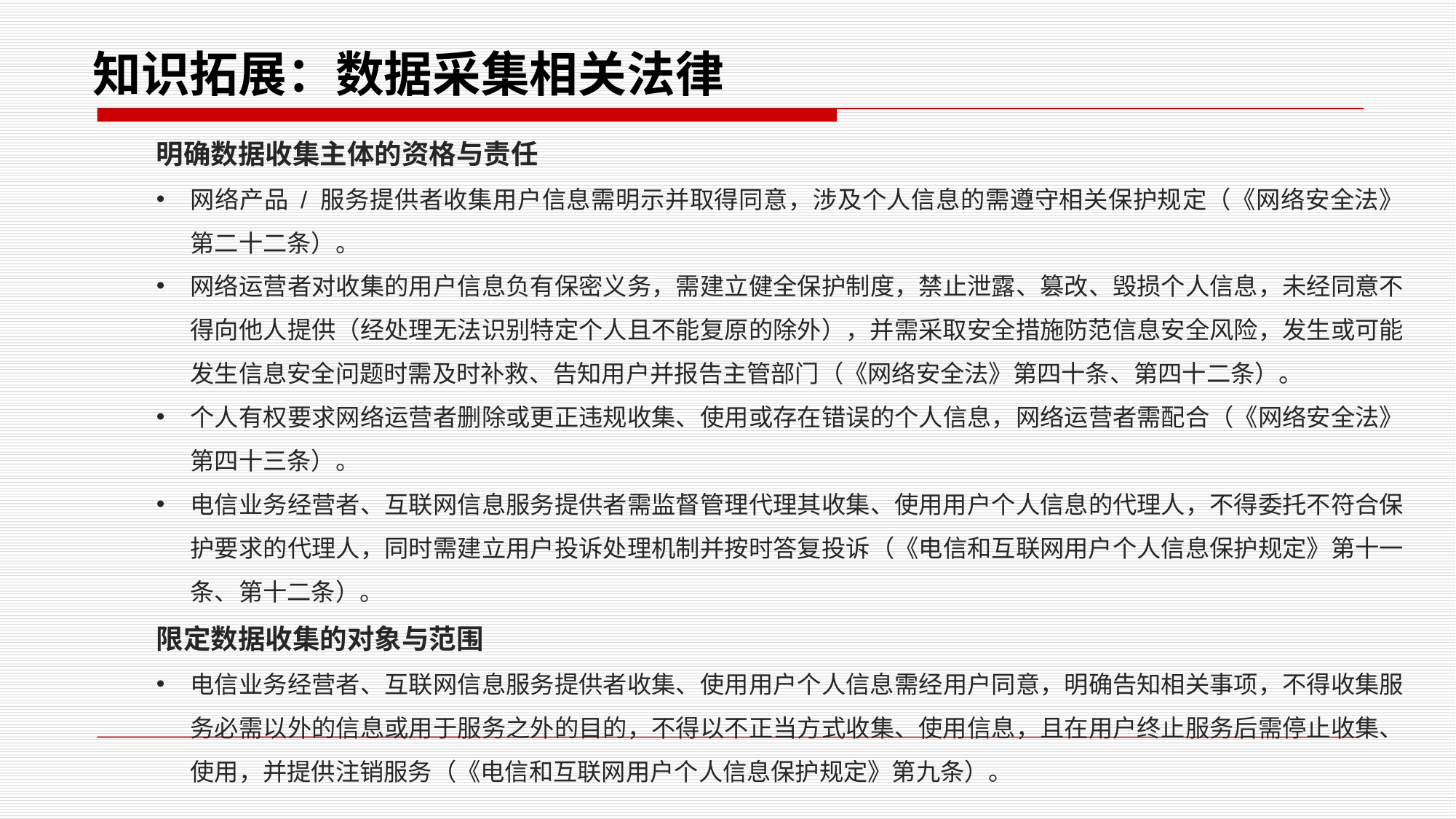

# 知识拓展：数据采集相关法律
明确数据收集主体的资格与责任
网络产品 / 服务提供者收集用户信息需明示并取得同意，涉及个人信息的需遵守相关保护规定（《网络安全法》第二十二条）。
网络运营者对收集的用户信息负有保密义务，需建立健全保护制度，禁止泄露、篡改、毁损个人信息，未经同意不得向他人提供（经处理无法识别特定个人且不能复原的除外），并需采取安全措施防范信息安全风险，发生或可能发生信息安全问题时需及时补救、告知用户并报告主管部门（《网络安全法》第四十条、第四十二条）。
个人有权要求网络运营者删除或更正违规收集、使用或存在错误的个人信息，网络运营者需配合（《网络安全法》第四十三条）。
电信业务经营者、互联网信息服务提供者需监督管理代理其收集、使用用户个人信息的代理人，不得委托不符合保护要求的代理人，同时需建立用户投诉处理机制并按时答复投诉（《电信和互联网用户个人信息保护规定》第十一条、第十二条）。
限定数据收集的对象与范围
电信业务经营者、互联网信息服务提供者收集、使用用户个人信息需经用户同意，明确告知相关事项，不得收集服务必需以外的信息或用于服务之外的目的，不得以不正当方式收集、使用信息，且在用户终止服务后需停止收集、使用，并提供注销服务（《电信和互联网用户个人信息保护规定》第九条）。